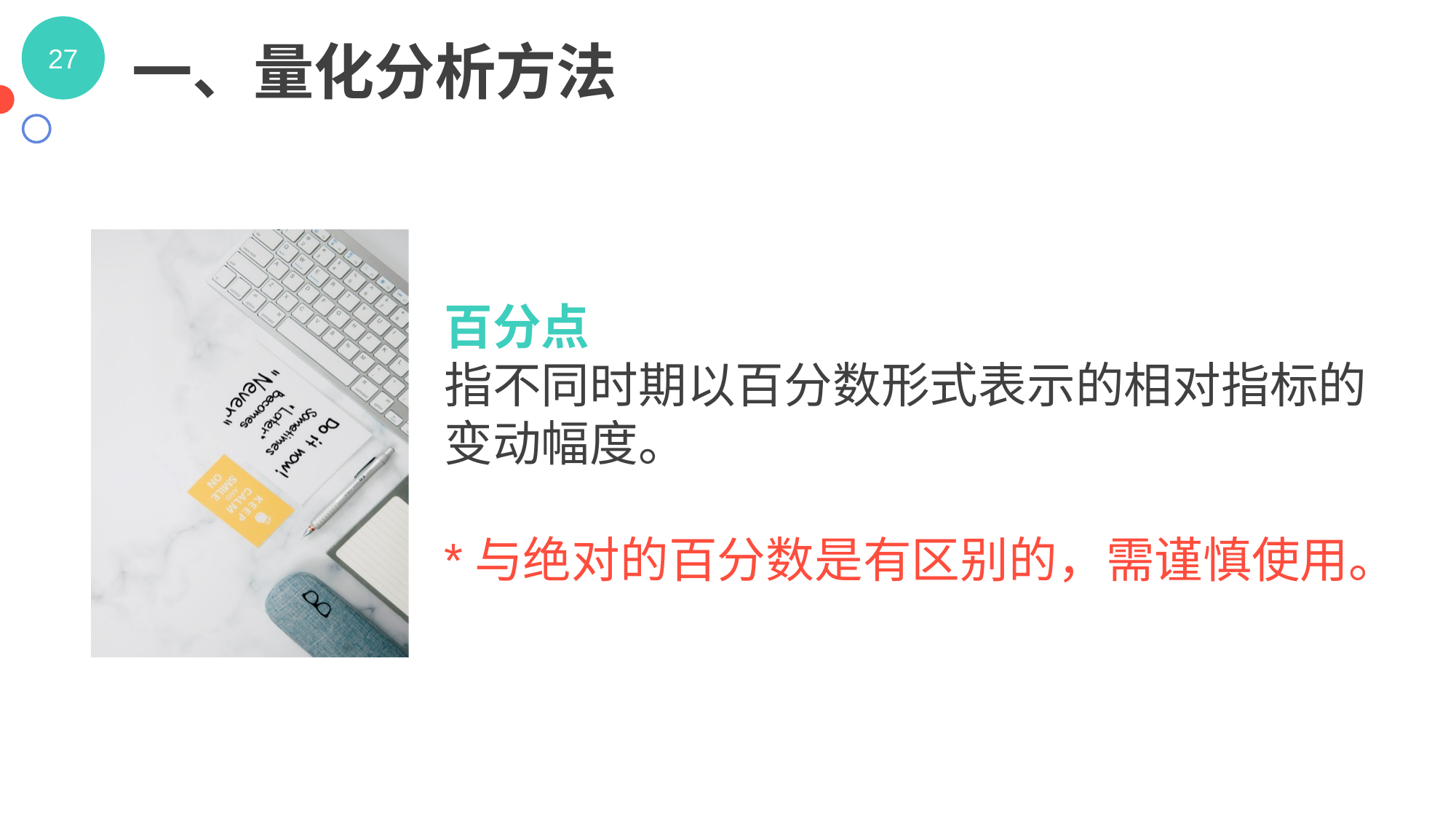

一、量化分析方法

百分点
指不同时期以百分数形式表示的相对指标的变动幅度。

*与绝对的百分数是有区别的，需谨慎使用。